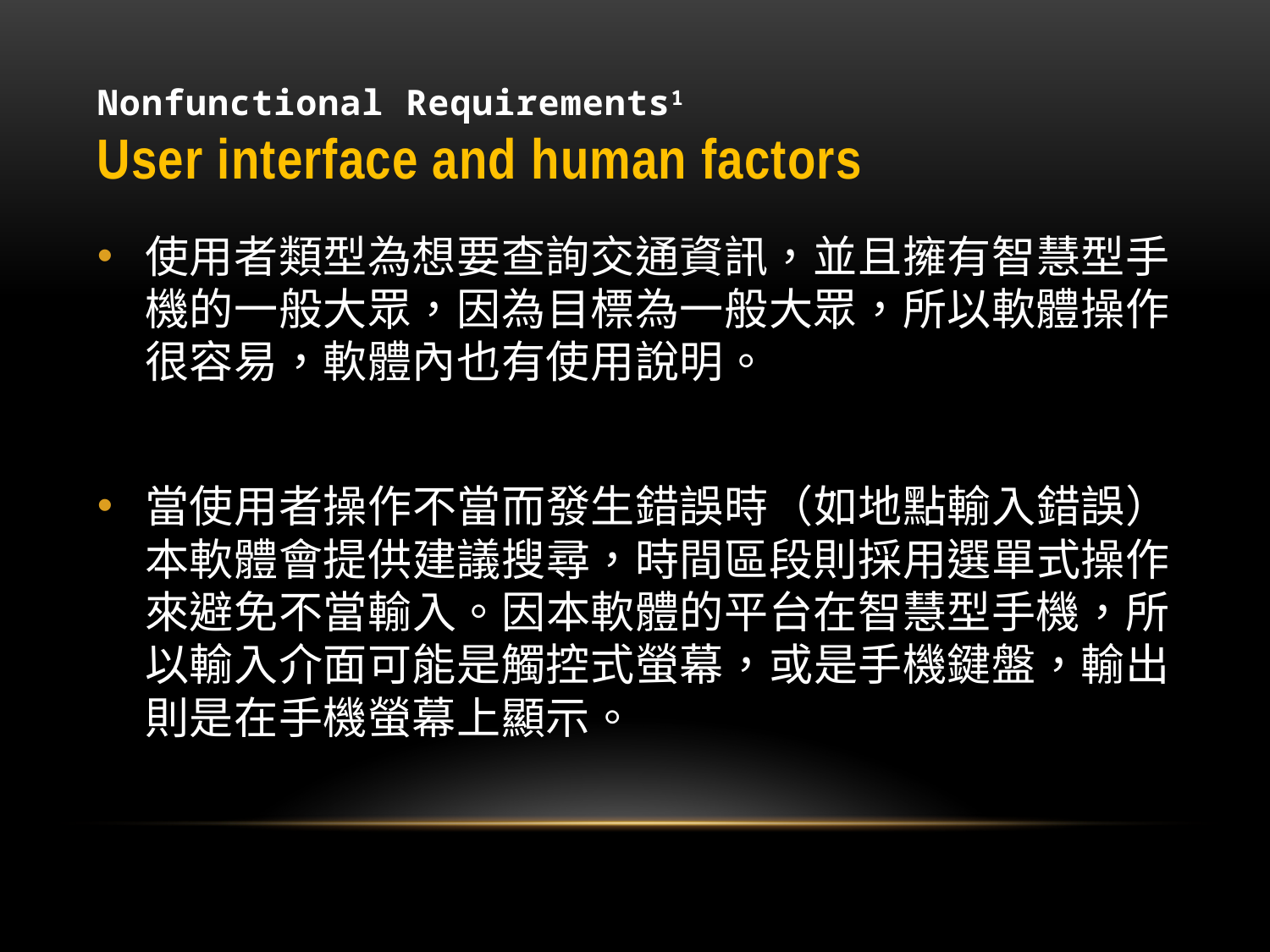

# Nonfunctional Requirements1 User interface and human factors
使用者類型為想要查詢交通資訊，並且擁有智慧型手機的一般大眾，因為目標為一般大眾，所以軟體操作很容易，軟體內也有使用說明。

當使用者操作不當而發生錯誤時（如地點輸入錯誤）本軟體會提供建議搜尋，時間區段則採用選單式操作來避免不當輸入。因本軟體的平台在智慧型手機，所以輸入介面可能是觸控式螢幕，或是手機鍵盤，輸出則是在手機螢幕上顯示。